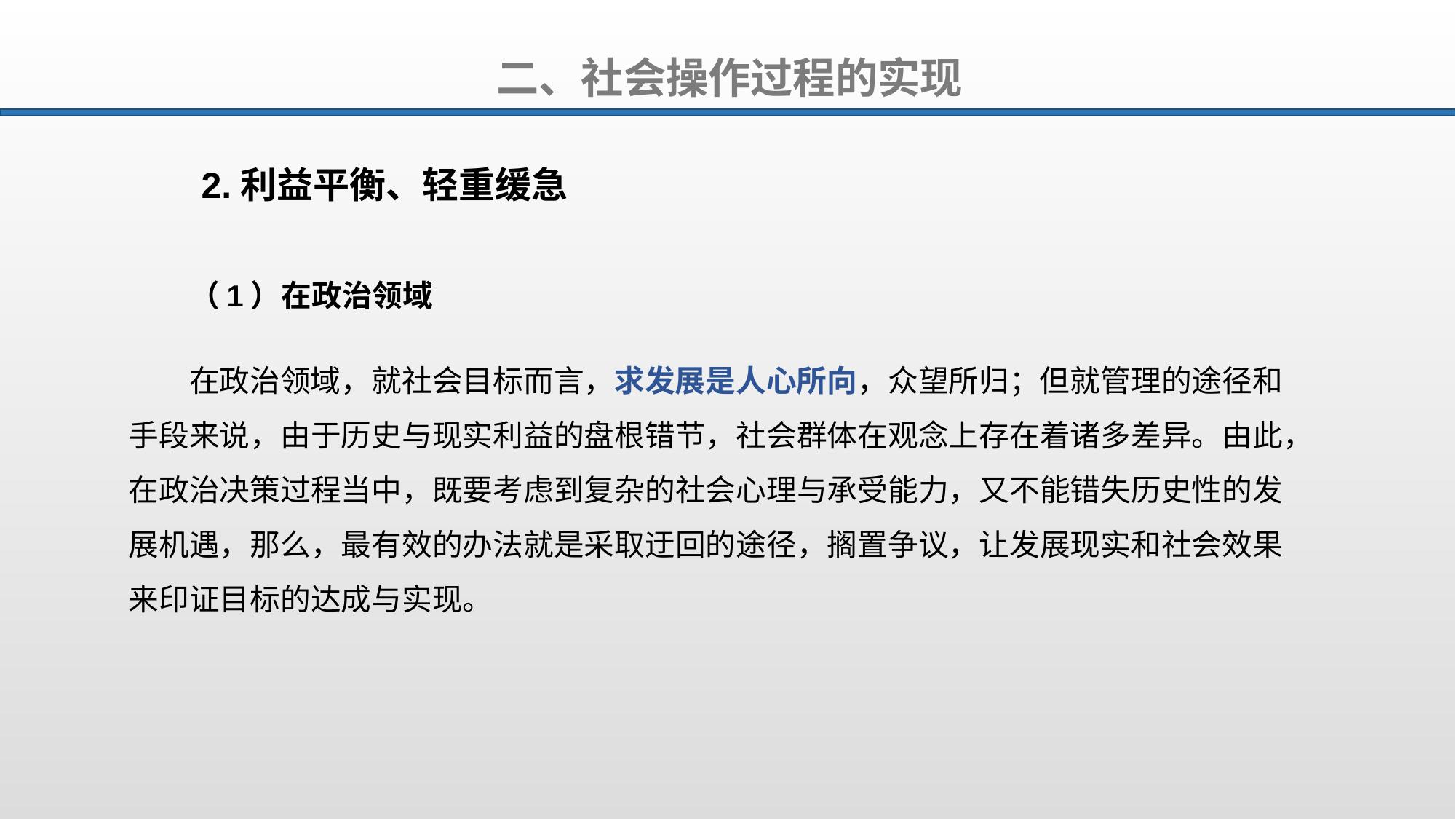

二、社会操作过程的实现

2.利益平衡、轻重缓急
（1）在政治领域
在政治领域，就社会目标而言，求发展是人心所向，众望所归；但就管理的途径和手段来说，由于历史与现实利益的盘根错节，社会群体在观念上存在着诸多差异。由此，在政治决策过程当中，既要考虑到复杂的社会心理与承受能力，又不能错失历史性的发展机遇，那么，最有效的办法就是采取迂回的途径，搁置争议，让发展现实和社会效果来印证目标的达成与实现。